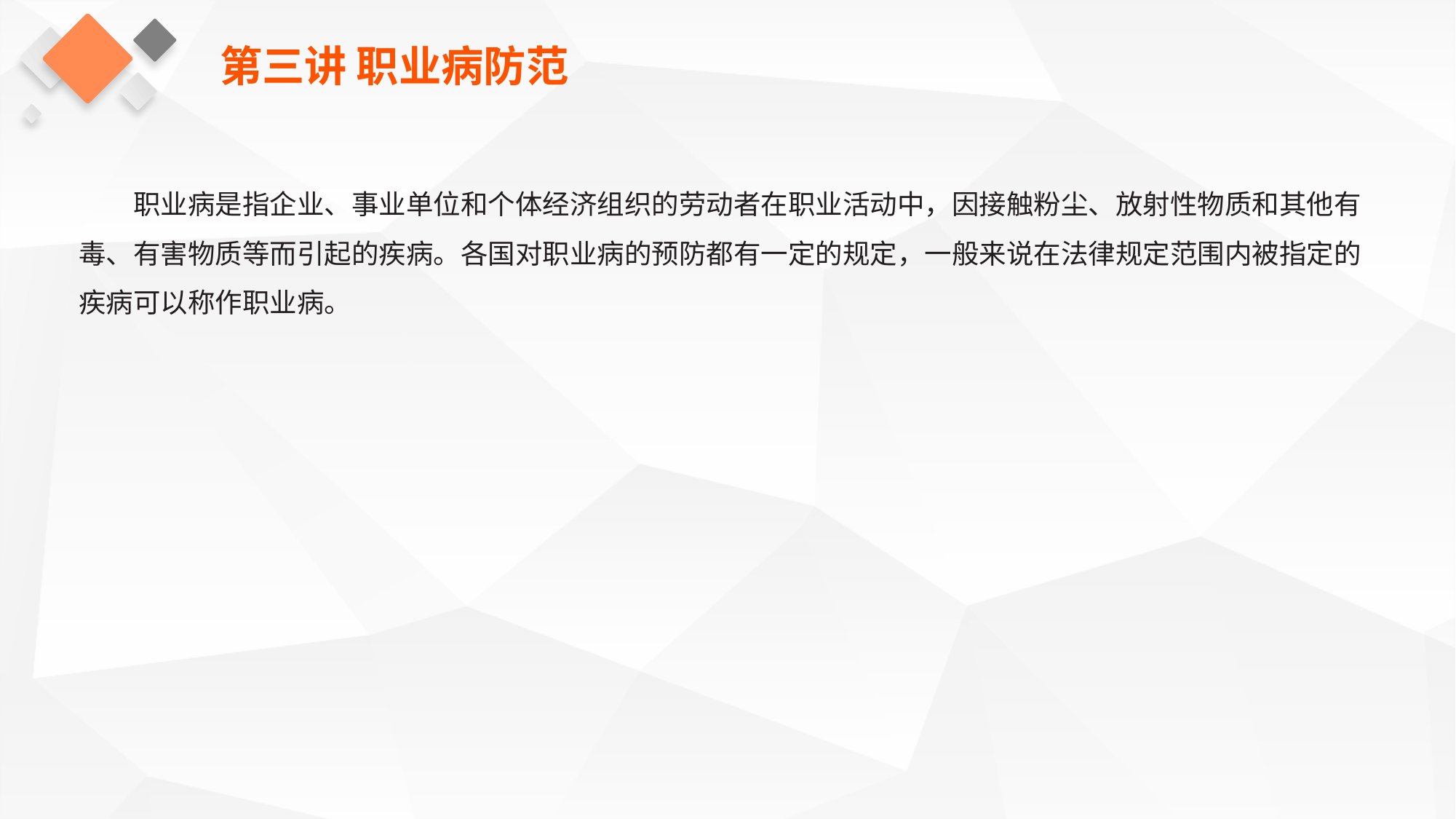

第三讲 职业病防范
职业病是指企业、事业单位和个体经济组织的劳动者在职业活动中，因接触粉尘、放射性物质和其他有毒、有害物质等而引起的疾病。各国对职业病的预防都有一定的规定，一般来说在法律规定范围内被指定的疾病可以称作职业病。